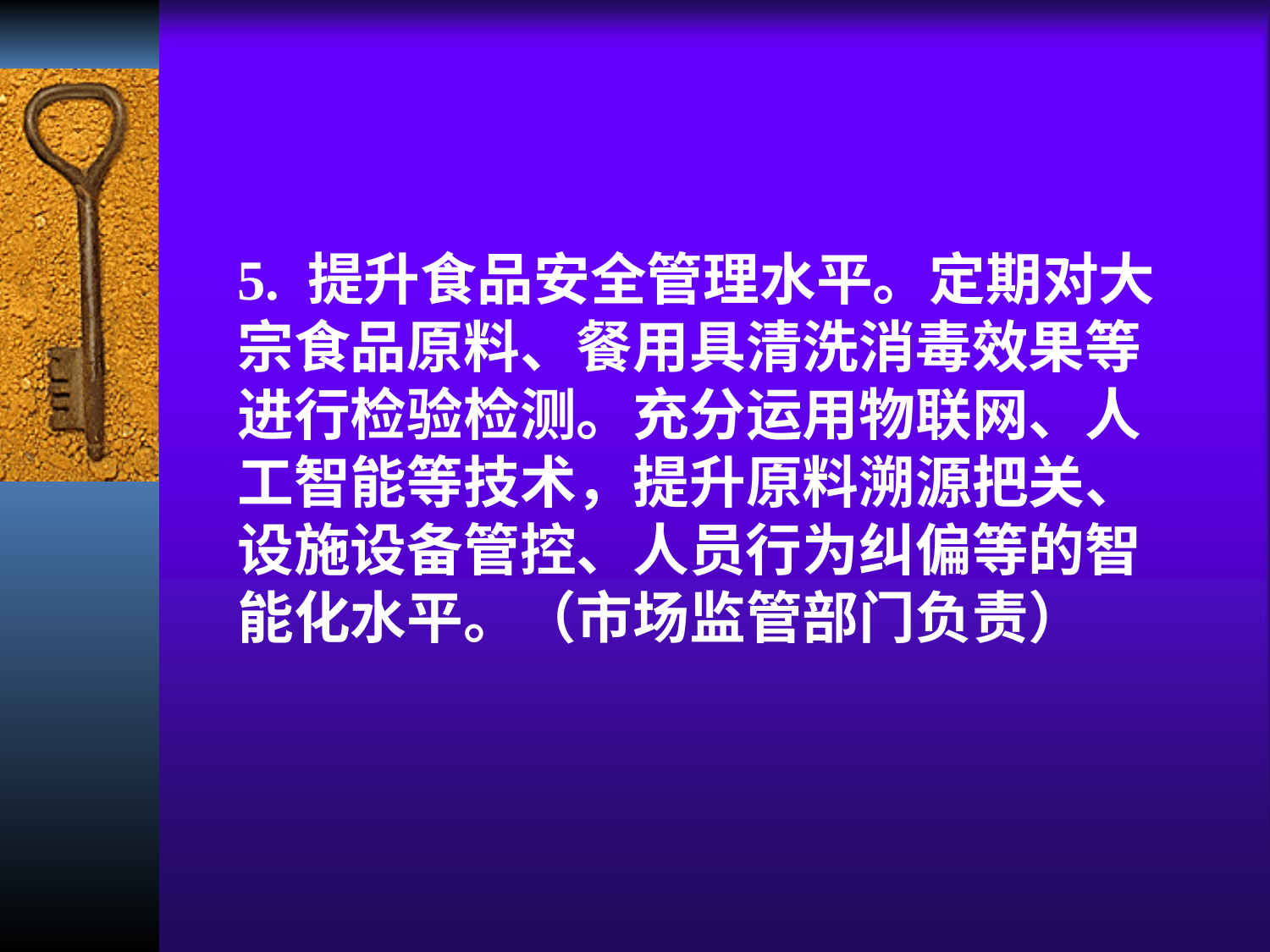

5. 提升食品安全管理水平。定期对大宗食品原料、餐用具清洗消毒效果等进行检验检测。充分运用物联网、人工智能等技术，提升原料溯源把关、设施设备管控、人员行为纠偏等的智能化水平。（市场监管部门负责）